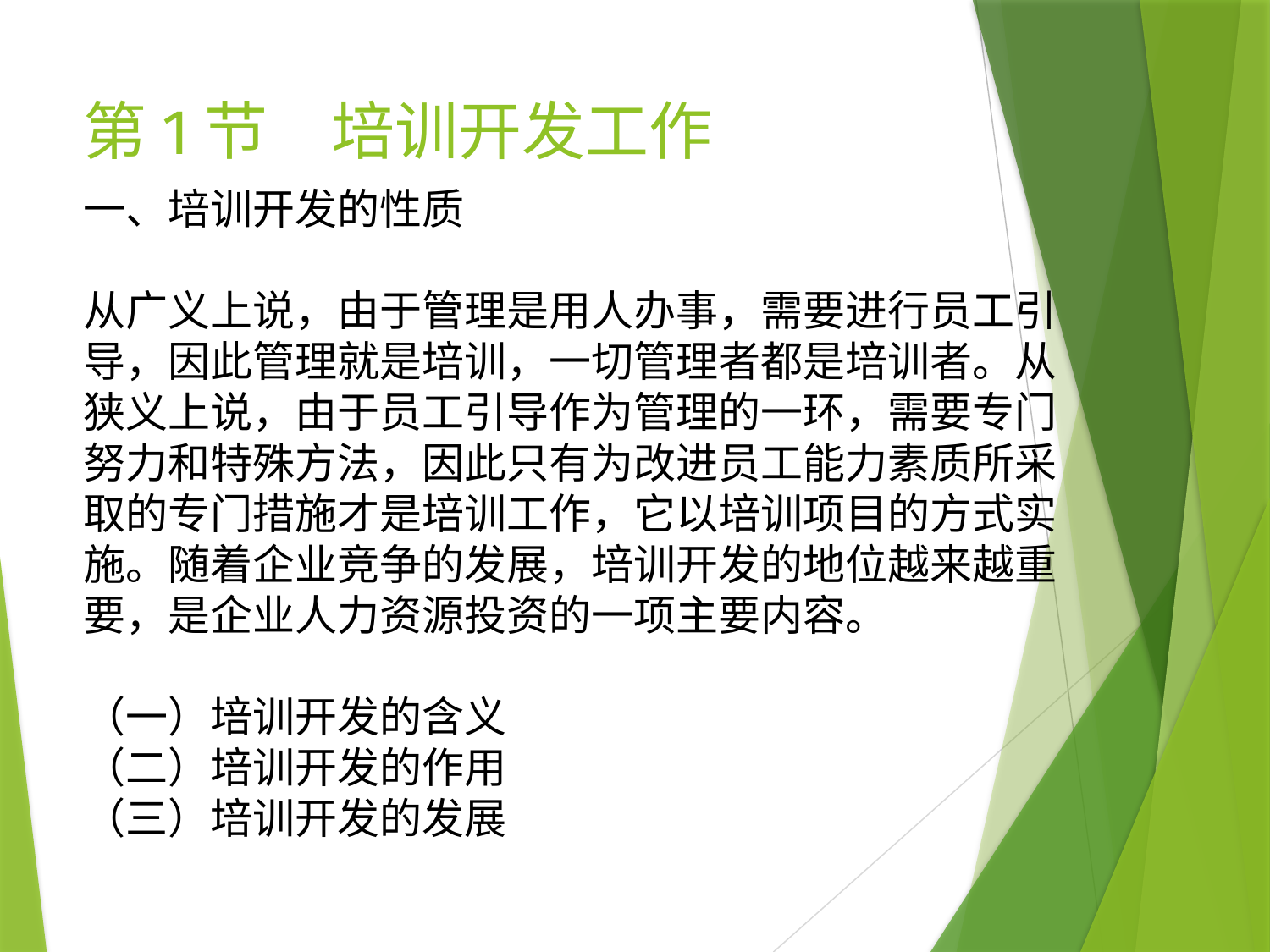

# 第1节　培训开发工作
一、培训开发的性质

从广义上说，由于管理是用人办事，需要进行员工引导，因此管理就是培训，一切管理者都是培训者。从狭义上说，由于员工引导作为管理的一环，需要专门努力和特殊方法，因此只有为改进员工能力素质所采取的专门措施才是培训工作，它以培训项目的方式实施。随着企业竞争的发展，培训开发的地位越来越重要，是企业人力资源投资的一项主要内容。

（一）培训开发的含义
（二）培训开发的作用
（三）培训开发的发展